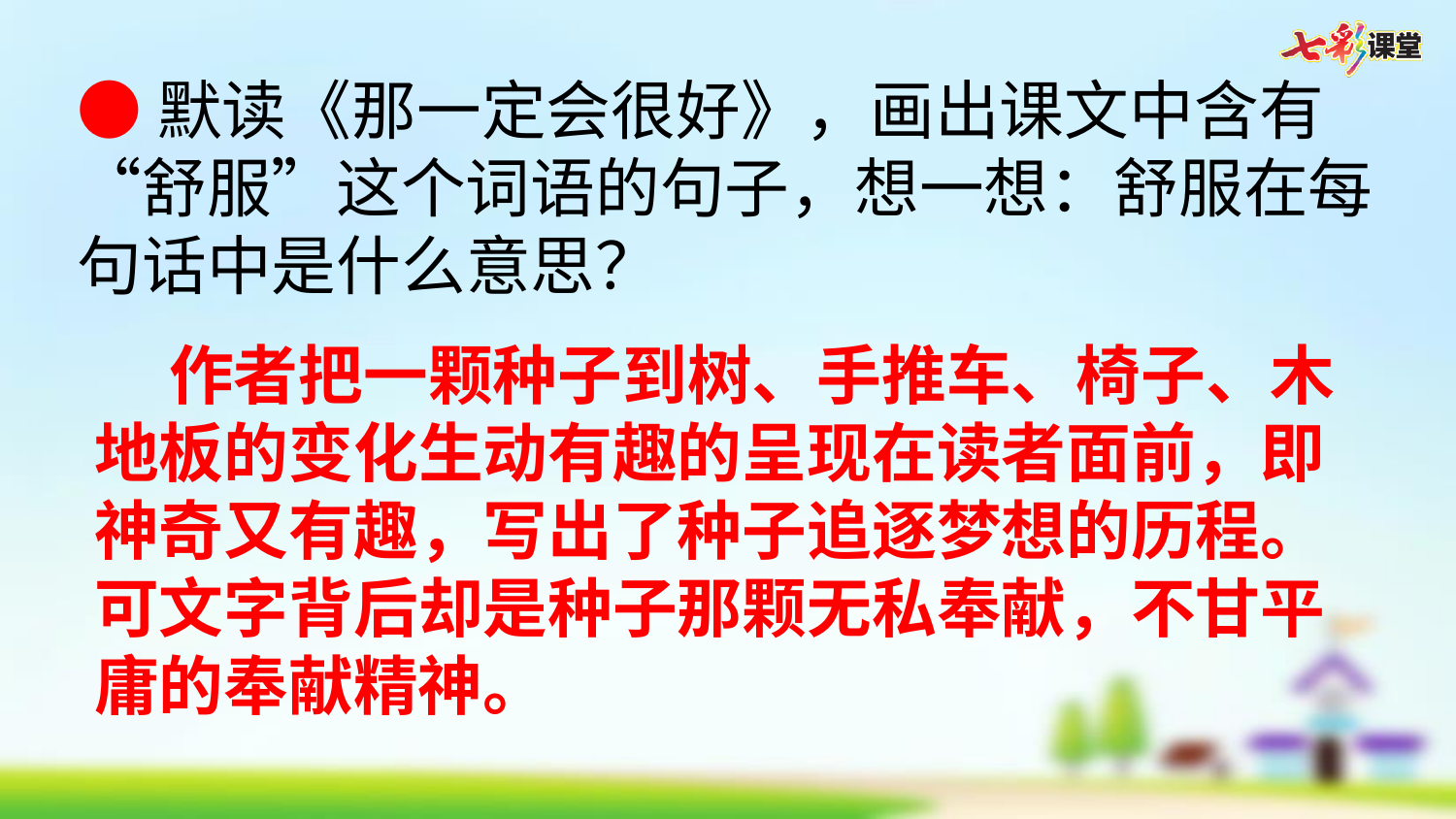

●默读《那一定会很好》，画出课文中含有“舒服”这个词语的句子，想一想：舒服在每句话中是什么意思？
    作者把一颗种子到树、手推车、椅子、木地板的变化生动有趣的呈现在读者面前，即神奇又有趣，写出了种子追逐梦想的历程。可文字背后却是种子那颗无私奉献，不甘平庸的奉献精神。